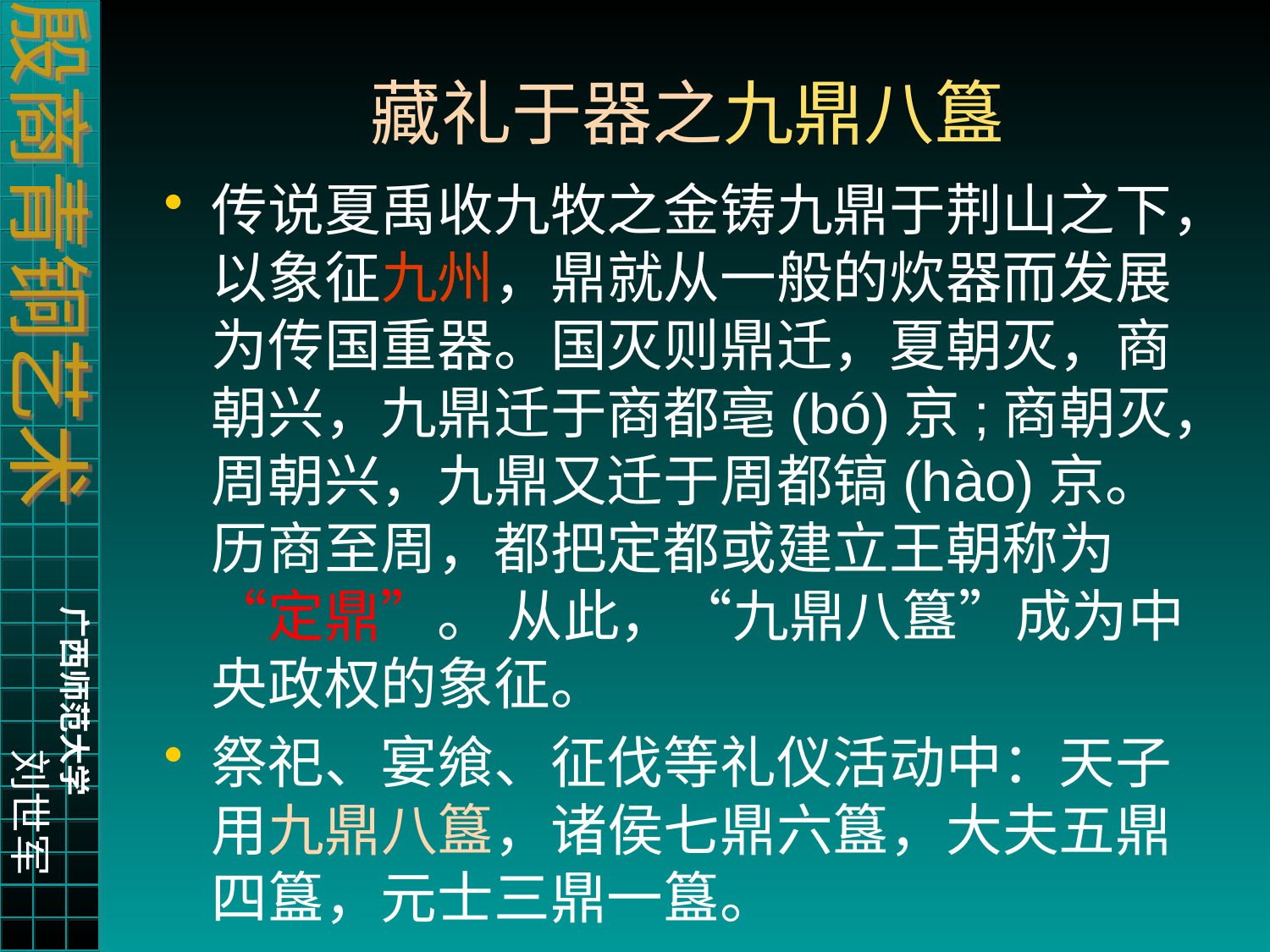

# 藏礼于器之九鼎八簋
传说夏禹收九牧之金铸九鼎于荆山之下，以象征九州，鼎就从一般的炊器而发展为传国重器。国灭则鼎迁，夏朝灭，商朝兴，九鼎迁于商都亳(bó)京;商朝灭，周朝兴，九鼎又迁于周都镐(hào)京。历商至周，都把定都或建立王朝称为“定鼎”。 从此，“九鼎八簋”成为中央政权的象征。
祭祀、宴飨、征伐等礼仪活动中：天子用九鼎八簋，诸侯七鼎六簋，大夫五鼎四簋，元士三鼎一簋。